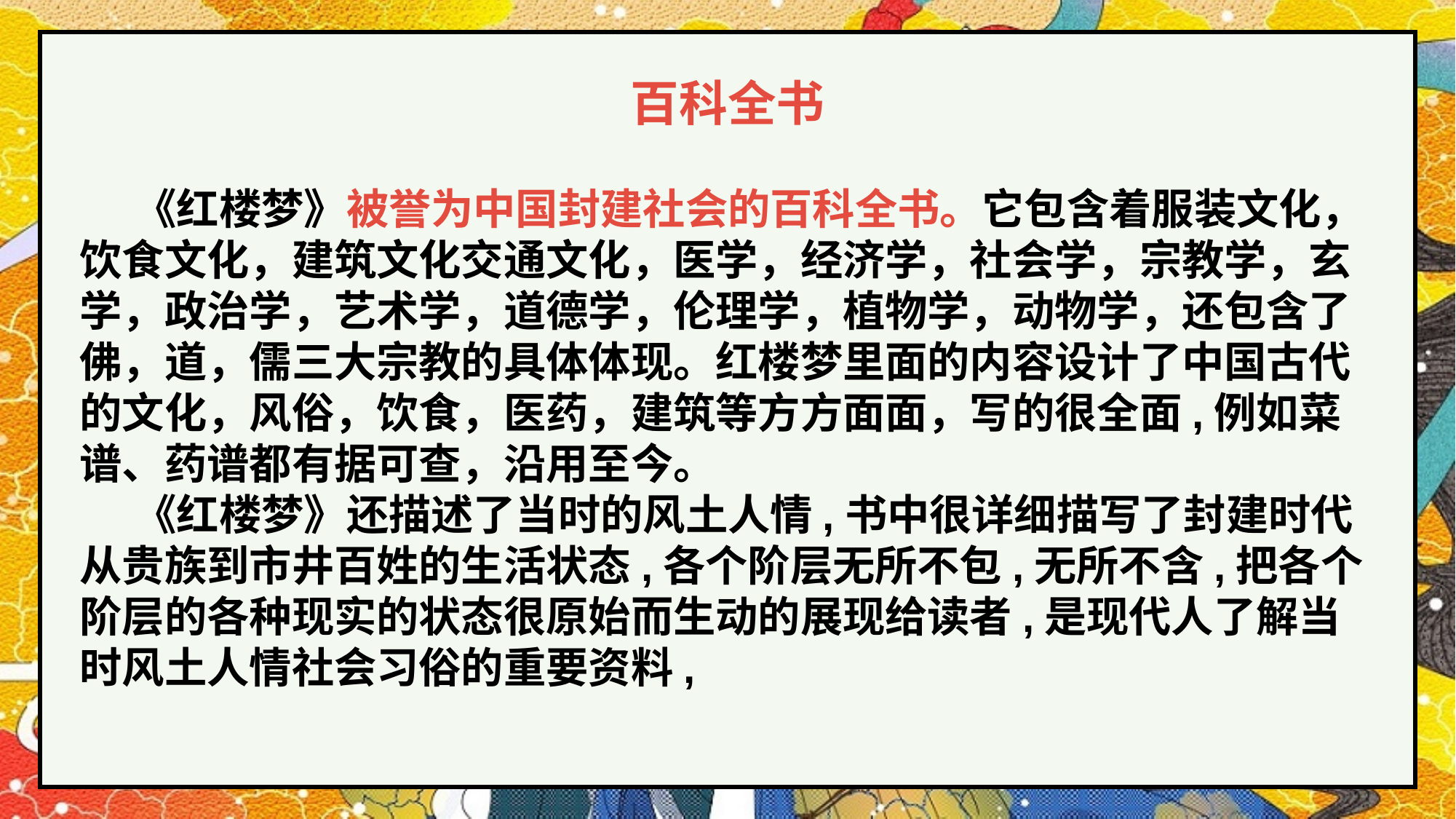

百科全书

《红楼梦》被誉为中国封建社会的百科全书。它包含着服装文化，饮食文化，建筑文化交通文化，医学，经济学，社会学，宗教学，玄学，政治学，艺术学，道德学，伦理学，植物学，动物学，还包含了佛，道，儒三大宗教的具体体现。红楼梦里面的内容设计了中国古代的文化，风俗，饮食，医药，建筑等方方面面，写的很全面,例如菜谱、药谱都有据可查，沿用至今。
《红楼梦》还描述了当时的风土人情,书中很详细描写了封建时代从贵族到市井百姓的生活状态,各个阶层无所不包,无所不含,把各个阶层的各种现实的状态很原始而生动的展现给读者,是现代人了解当时风土人情社会习俗的重要资料,